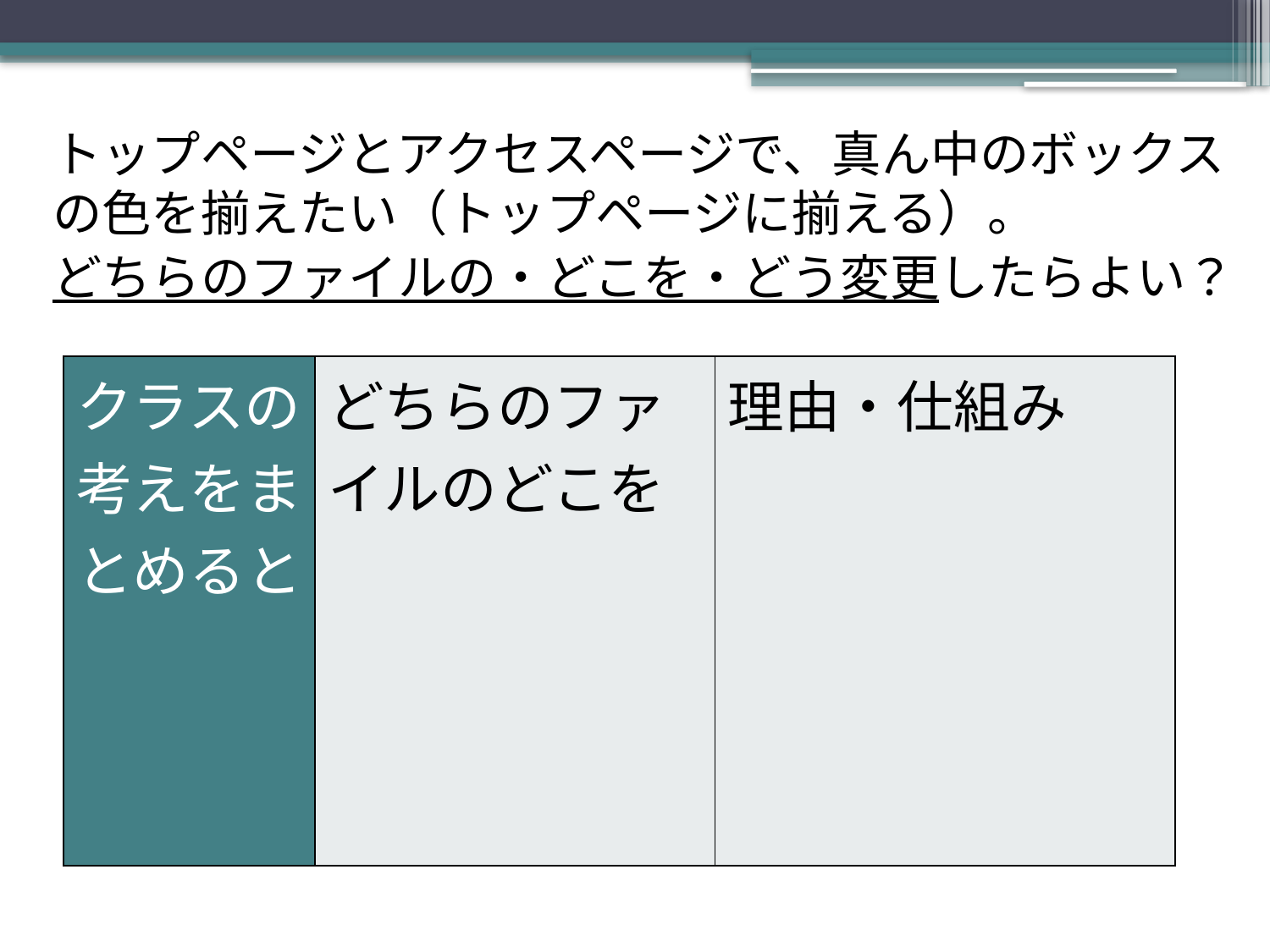

トップページとアクセスページで、真ん中のボックスの色を揃えたい（トップページに揃える）。
どちらのファイルの・どこを・どう変更したらよい？
| クラスの考えをまとめると | どちらのファイルのどこを | 理由・仕組み |
| --- | --- | --- |